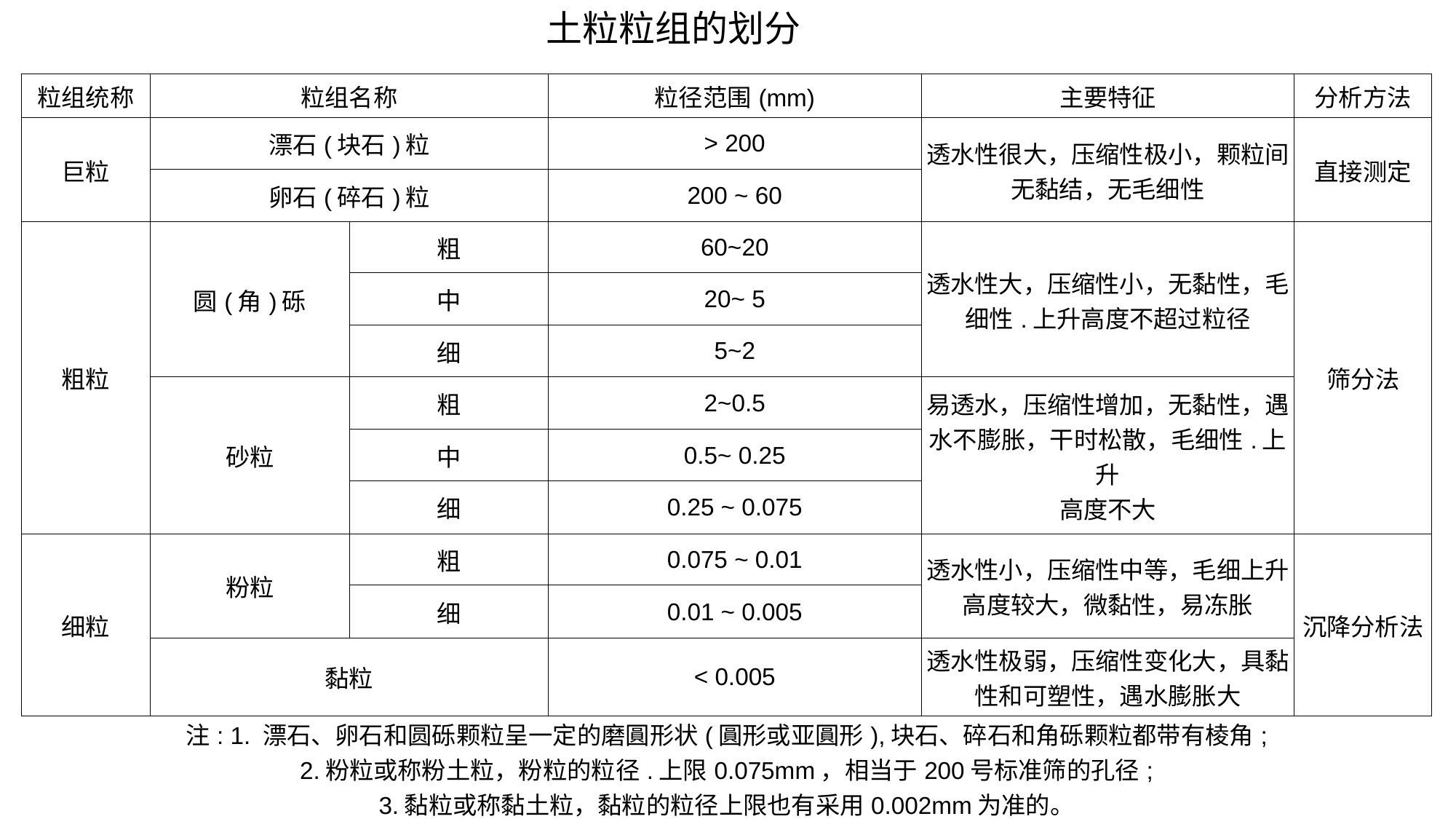

土粒粒组的划分
| 粒组统称 | 粒组名称 |  | 粒径范围(mm) | 主要特征 | 分析方法 |
| --- | --- | --- | --- | --- | --- |
| 巨粒 | 漂石(块石)粒 |  | > 200 | 透水性很大，压缩性极小，颗粒间 无黏结，无毛细性 | 直接测定 |
|  | 卵石(碎石)粒 |  | 200 ~ 60 |  |  |
| 粗粒 | 圆(角)砾 | 粗 | 60~20 | 透水性大，压缩性小，无黏性，毛 细性.上升高度不超过粒径 | 筛分法 |
|  |  | 中 | 20~ 5 |  |  |
|  |  | 细 | 5~2 |  |  |
|  | 砂粒 | 粗 | 2~0.5 | 易透水，压缩性增加，无黏性，遇 水不膨胀，干时松散，毛细性.上升 高度不大 |  |
|  |  | 中 | 0.5~ 0.25 |  |  |
|  |  | 细 | 0.25 ~ 0.075 |  |  |
| 细粒 | 粉粒 | 粗 | 0.075 ~ 0.01 | 透水性小，压缩性中等，毛细上升 高度较大，微黏性，易冻胀 | 沉降分析法 |
|  |  | 细 | 0.01 ~ 0.005 |  |  |
|  | 黏粒 |  | < 0.005 | 透水性极弱，压缩性变化大，具黏 性和可塑性，遇水膨胀大 |  |
| 注: 1. 漂石、卵石和圆砾颗粒呈一定的磨圓形状(圓形或亚圓形),块石、碎石和角砾颗粒都带有棱角; 2.粉粒或称粉土粒，粉粒的粒径.上限0.075mm，相当于200号标准筛的孔径; 3.黏粒或称黏土粒，黏粒的粒径上限也有采用0.002mm为准的。 |  |  |  |  |  |